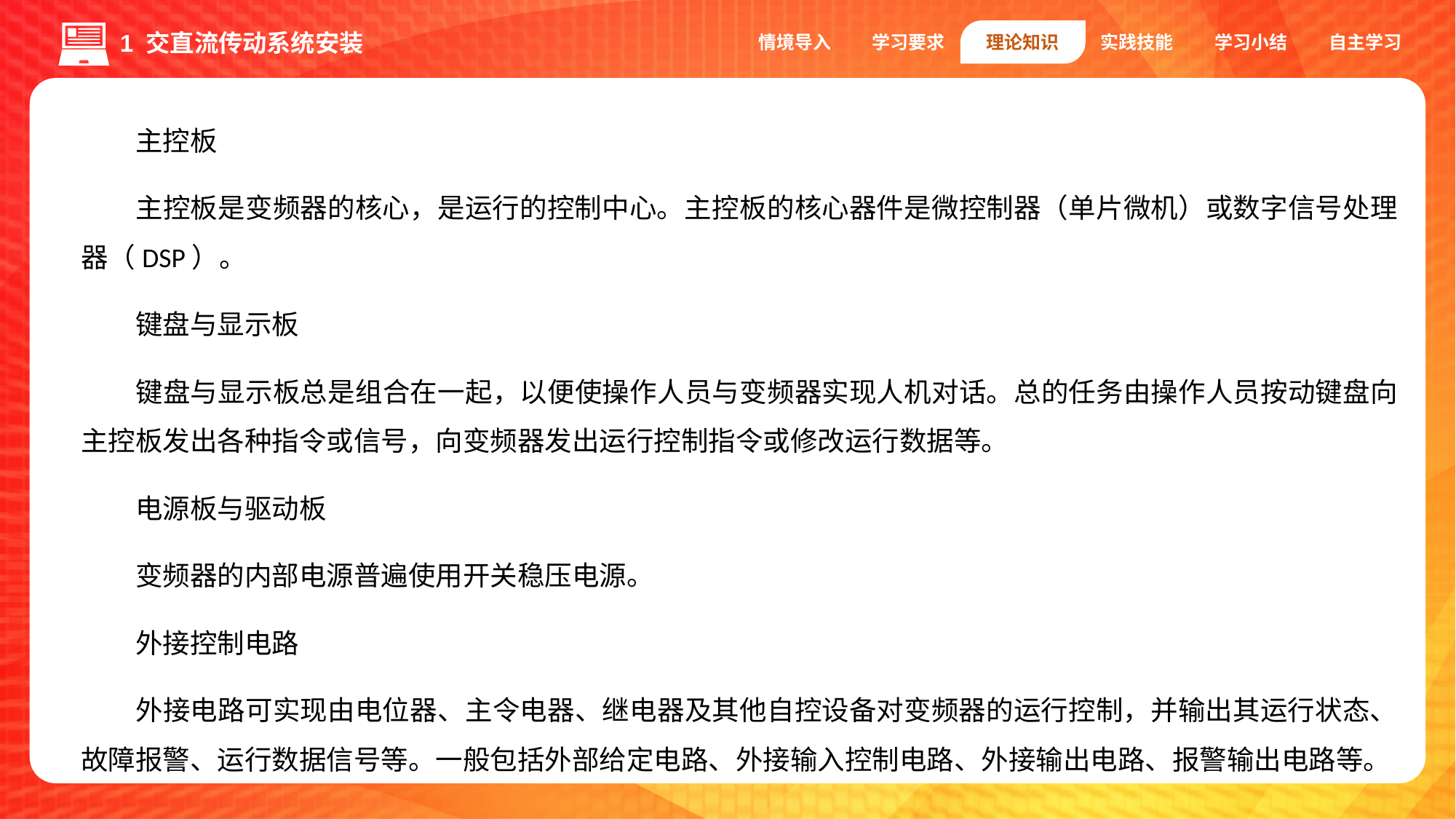

情境导入
学习要求
理论知识
实践技能
学习小结
自主学习
1 交直流传动系统安装

主控板
主控板是变频器的核心，是运行的控制中心。主控板的核心器件是微控制器（单片微机）或数字信号处理器（DSP）。
键盘与显示板
键盘与显示板总是组合在一起，以便使操作人员与变频器实现人机对话。总的任务由操作人员按动键盘向主控板发出各种指令或信号，向变频器发出运行控制指令或修改运行数据等。
电源板与驱动板
变频器的内部电源普遍使用开关稳压电源。
外接控制电路
外接电路可实现由电位器、主令电器、继电器及其他自控设备对变频器的运行控制，并输出其运行状态、故障报警、运行数据信号等。一般包括外部给定电路、外接输入控制电路、外接输出电路、报警输出电路等。
1.编码器